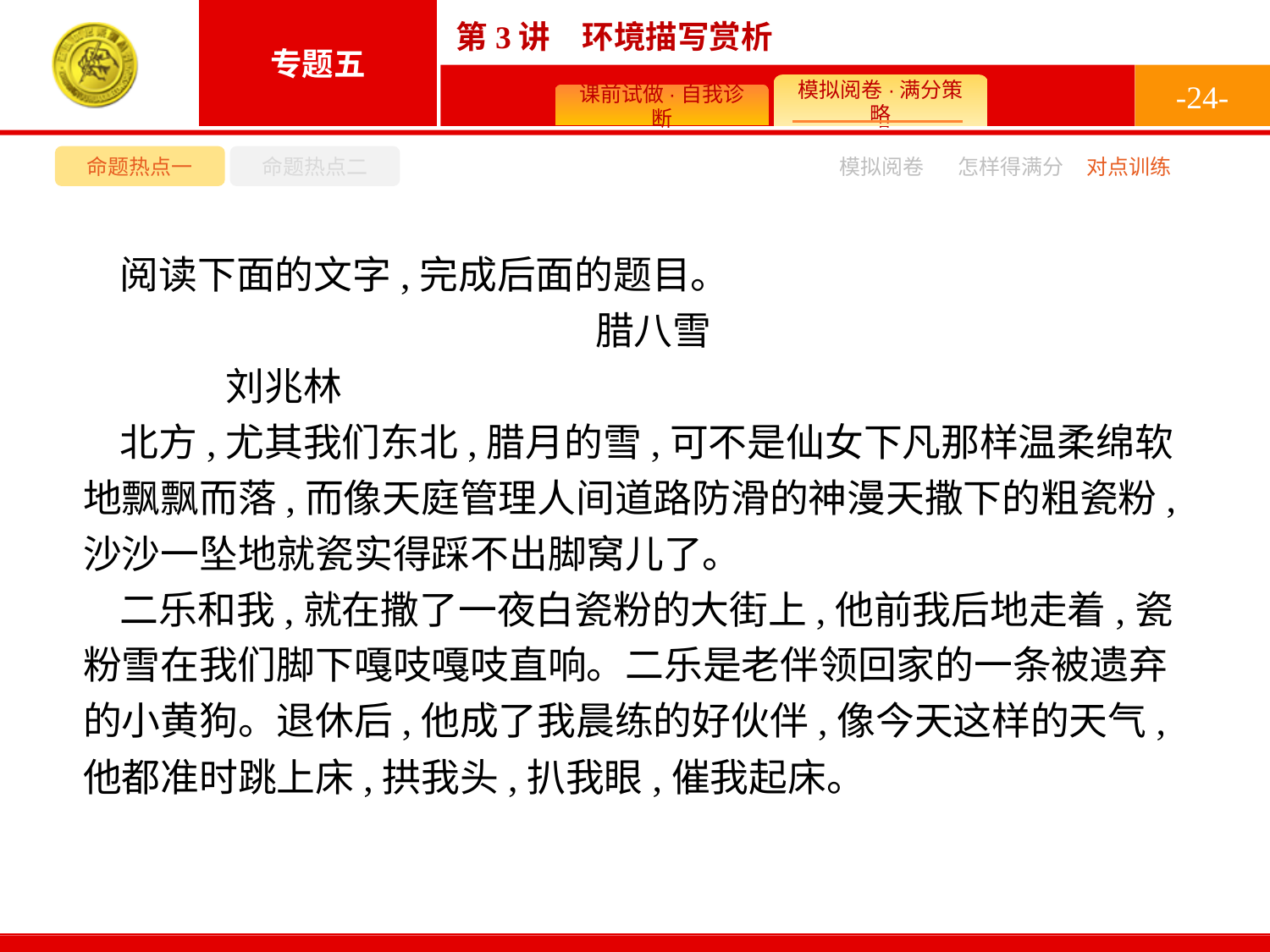

-24-
命题热点一
命题热点二
模拟阅卷
怎样得满分
对点训练
阅读下面的文字,完成后面的题目。
腊八雪
	刘兆林
北方,尤其我们东北,腊月的雪,可不是仙女下凡那样温柔绵软地飘飘而落,而像天庭管理人间道路防滑的神漫天撒下的粗瓷粉,沙沙一坠地就瓷实得踩不出脚窝儿了。
二乐和我,就在撒了一夜白瓷粉的大街上,他前我后地走着,瓷粉雪在我们脚下嘎吱嘎吱直响。二乐是老伴领回家的一条被遗弃的小黄狗。退休后,他成了我晨练的好伙伴,像今天这样的天气,他都准时跳上床,拱我头,扒我眼,催我起床。